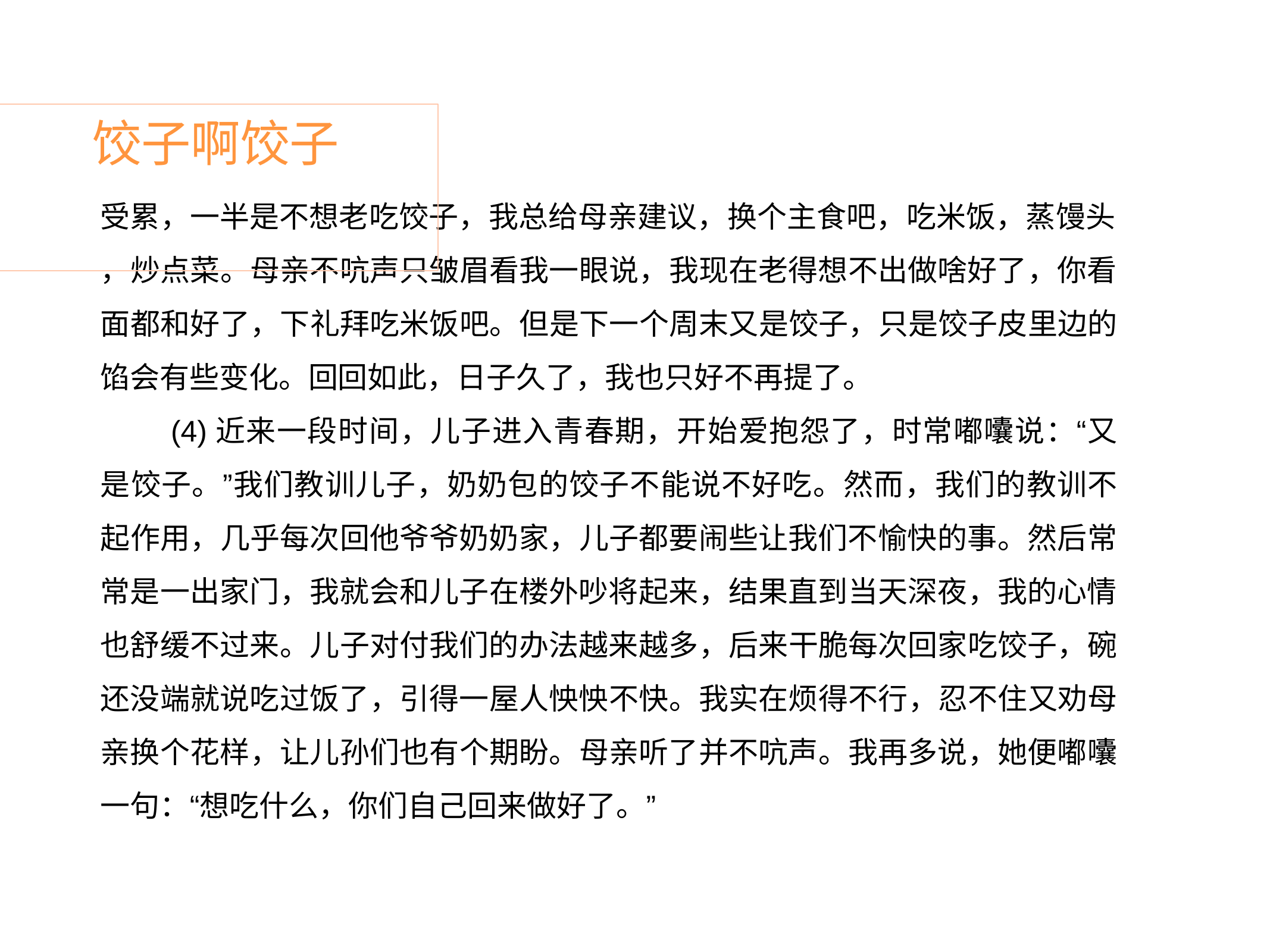

# 饺子啊饺子
受累，一半是不想老吃饺子，我总给母亲建议，换个主食吧，吃米饭，蒸馒头
，炒点菜。母亲不吭声只皱眉看我一眼说，我现在老得想不出做啥好了，你看 面都和好了，下礼拜吃米饭吧。但是下一个周末又是饺子，只是饺子皮里边的 馅会有些变化。回回如此，日子久了，我也只好不再提了。
(4)近来一段时间，儿子进入青春期，开始爱抱怨了，时常嘟囔说：“又 是饺子。”我们教训儿子，奶奶包的饺子不能说不好吃。然而，我们的教训不 起作用，几乎每次回他爷爷奶奶家，儿子都要闹些让我们不愉快的事。然后常 常是一出家门，我就会和儿子在楼外吵将起来，结果直到当天深夜，我的心情 也舒缓不过来。儿子对付我们的办法越来越多，后来干脆每次回家吃饺子，碗 还没端就说吃过饭了，引得一屋人怏怏不快。我实在烦得不行，忍不住又劝母 亲换个花样，让儿孙们也有个期盼。母亲听了并不吭声。我再多说，她便嘟囔 一句：“想吃什么，你们自己回来做好了。”